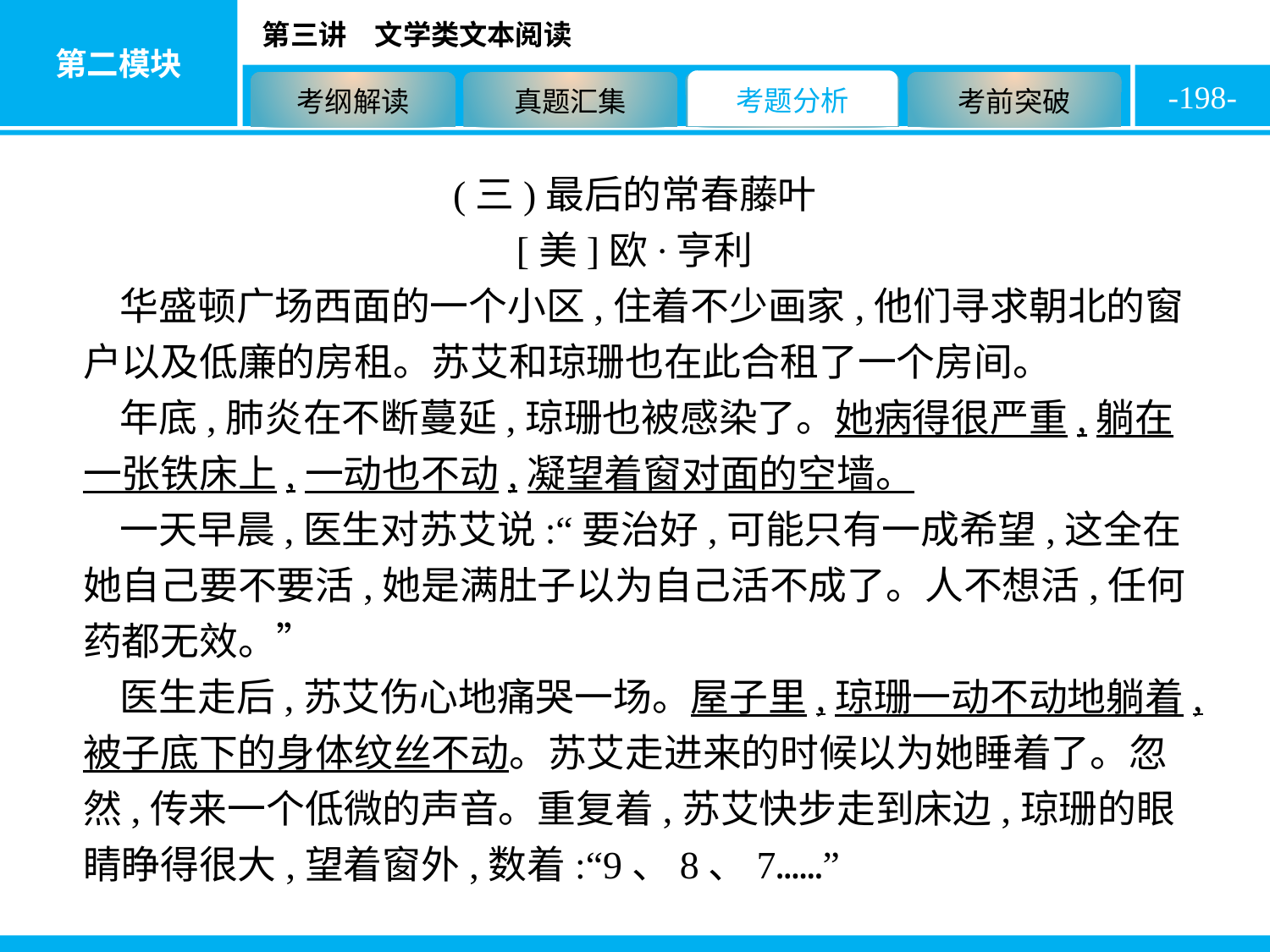

-198-
(三)最后的常春藤叶
[美]欧·亨利
华盛顿广场西面的一个小区,住着不少画家,他们寻求朝北的窗户以及低廉的房租。苏艾和琼珊也在此合租了一个房间。
年底,肺炎在不断蔓延,琼珊也被感染了。她病得很严重,躺在一张铁床上,一动也不动,凝望着窗对面的空墙。
一天早晨,医生对苏艾说:“要治好,可能只有一成希望,这全在她自己要不要活,她是满肚子以为自己活不成了。人不想活,任何药都无效。”
医生走后,苏艾伤心地痛哭一场。屋子里,琼珊一动不动地躺着,被子底下的身体纹丝不动。苏艾走进来的时候以为她睡着了。忽然,传来一个低微的声音。重复着,苏艾快步走到床边,琼珊的眼睛睁得很大,望着窗外,数着:“9、8、7……”